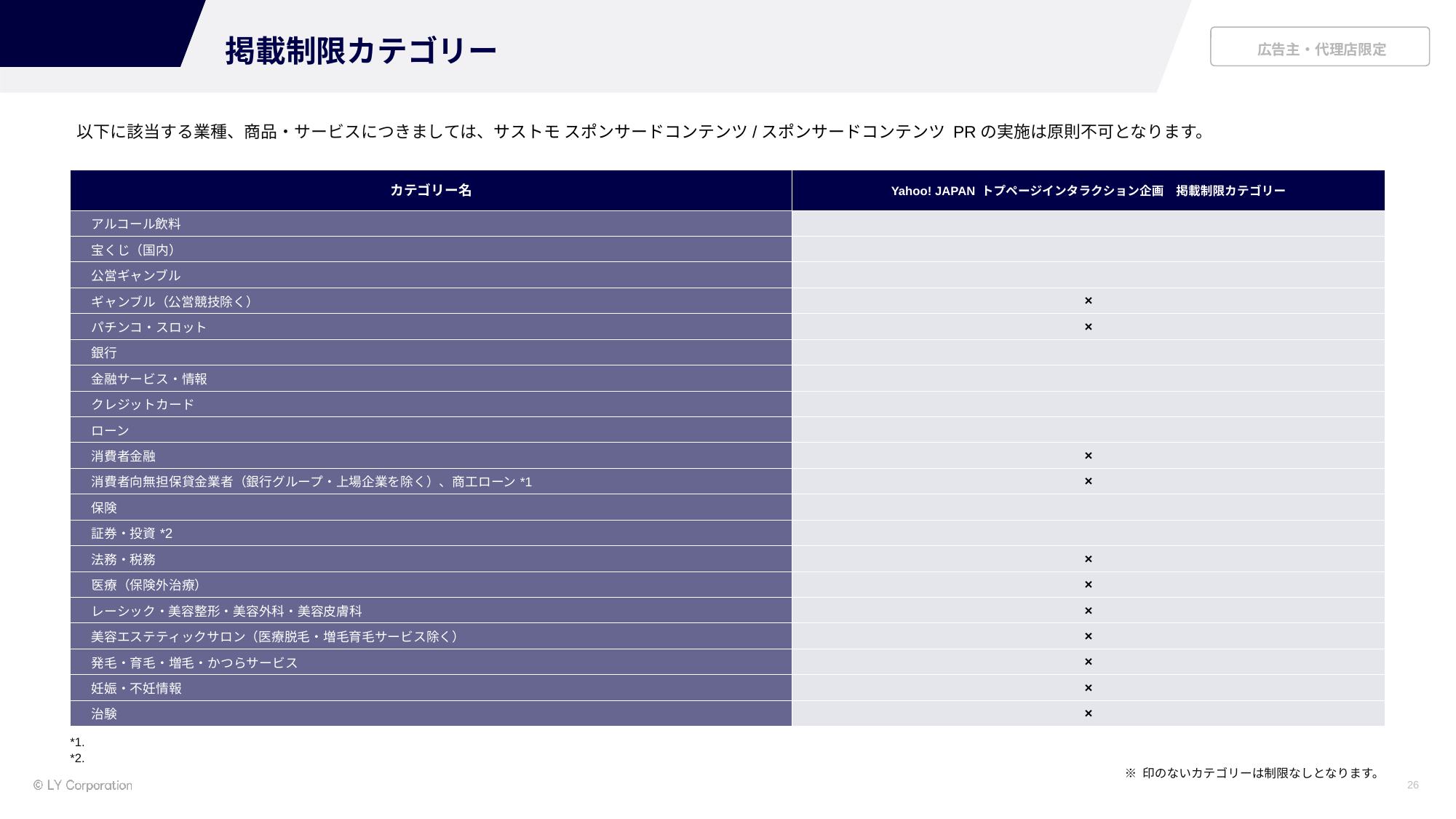

掲載制限カテゴリー
以下に該当する業種、商品・サービスにつきましては、サストモ スポンサードコンテンツ/スポンサードコンテンツ PRの実施は原則不可となります。
| カテゴリー名 | Yahoo! JAPAN トプページインタラクション企画　掲載制限カテゴリー |
| --- | --- |
| アルコール飲料 |  |
| 宝くじ（国内） |  |
| 公営ギャンブル |  |
| ギャンブル（公営競技除く） | × |
| パチンコ・スロット | × |
| 銀行 |  |
| 金融サービス・情報 |  |
| クレジットカード |  |
| ローン |  |
| 消費者金融 | × |
| 消費者向無担保貸金業者（銀行グループ・上場企業を除く）、商工ローン\*1 | × |
| 保険 |  |
| 証券・投資\*2 |  |
| 法務・税務 | × |
| 医療（保険外治療） | × |
| レーシック・美容整形・美容外科・美容皮膚科 | × |
| 美容エステティックサロン（医療脱毛・増毛育毛サービス除く） | × |
| 発毛・育毛・増毛・かつらサービス | × |
| 妊娠・不妊情報 | × |
| 治験 | × |
*1.消費者金融業（消費者金融、信販会社など）は、一律掲載不可。　銀行グループ傘下または上場企業もしくはそれに類する消費者金融業（消費者金融、信販会社など）の場合も掲載不可
*2.ハイリスク型の金融商品は掲載不可
※ 印のないカテゴリーは制限なしとなります。